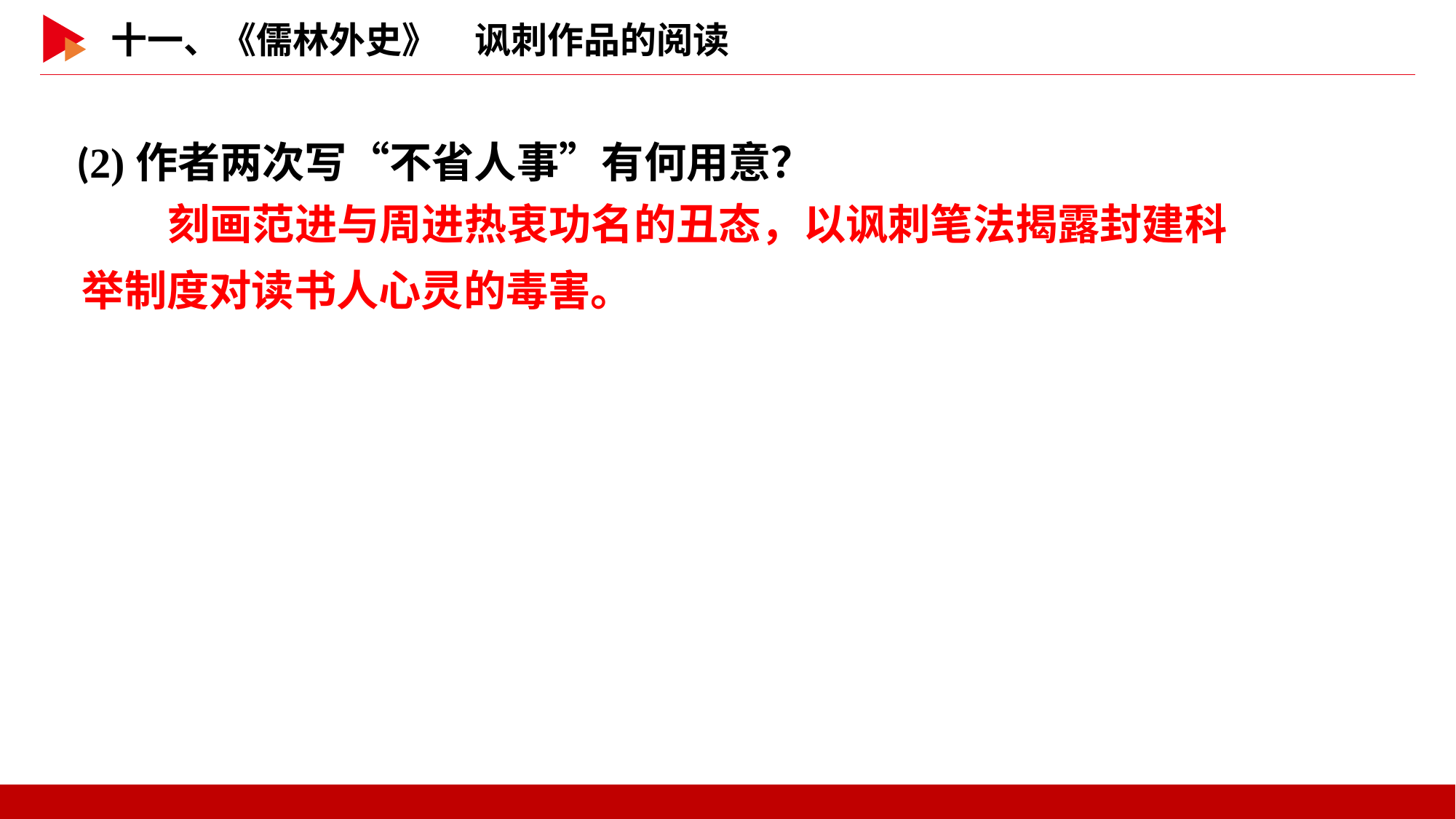

(2)作者两次写“不省人事”有何用意？

　刻画范进与周进热衷功名的丑态，以讽刺笔法揭露封建科举制度对读书人心灵的毒害。